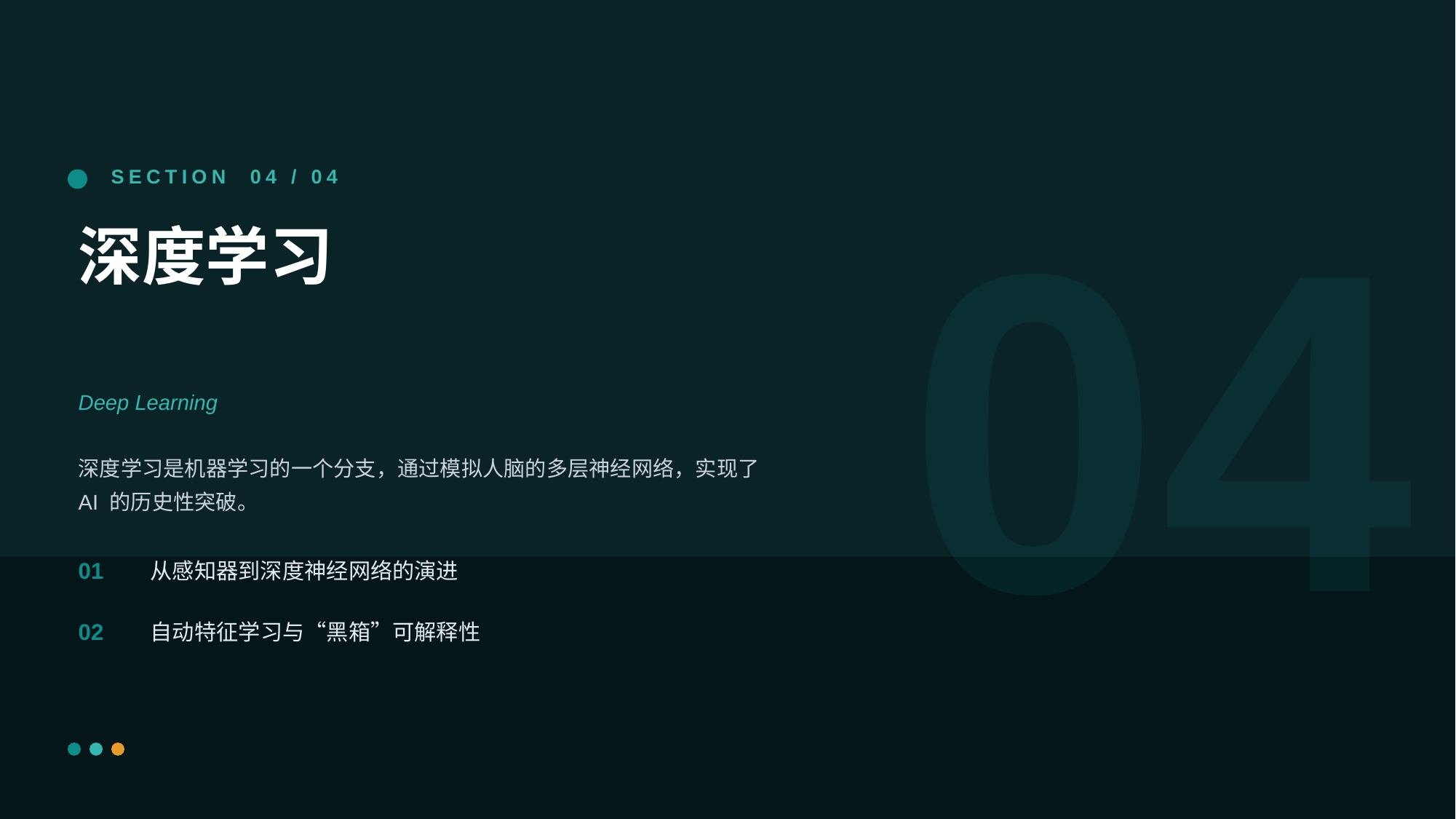

04
SECTION  04 / 04

深度学习
Deep Learning
深度学习是机器学习的一个分支，通过模拟人脑的多层神经网络，实现了 AI 的历史性突破。
01
从感知器到深度神经网络的演进

02
自动特征学习与“黑箱”可解释性